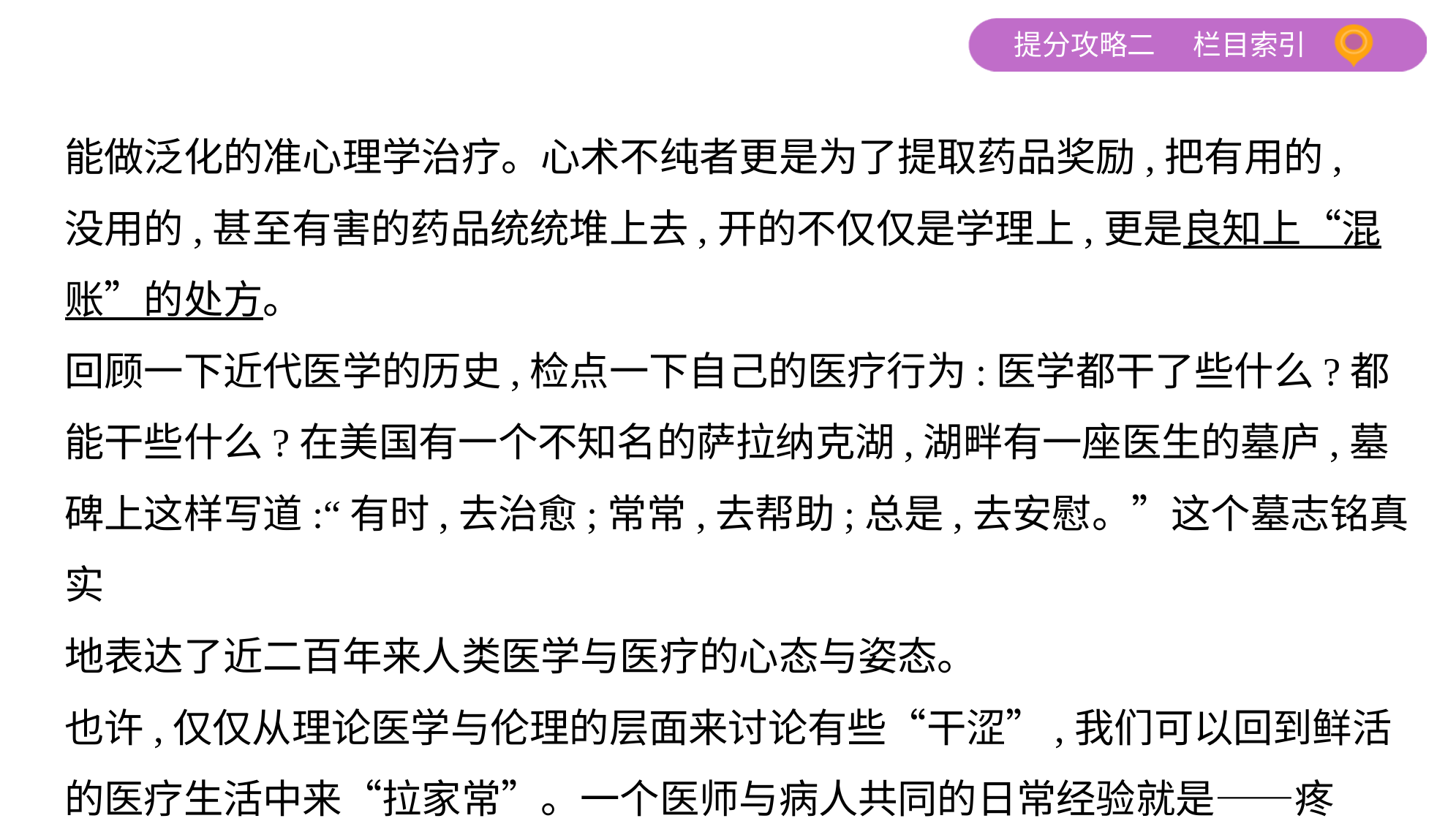

能做泛化的准心理学治疗。心术不纯者更是为了提取药品奖励,把有用的,
没用的,甚至有害的药品统统堆上去,开的不仅仅是学理上,更是良知上“混
账”的处方。
回顾一下近代医学的历史,检点一下自己的医疗行为:医学都干了些什么?都
能干些什么?在美国有一个不知名的萨拉纳克湖,湖畔有一座医生的墓庐,墓
碑上这样写道:“有时,去治愈;常常,去帮助;总是,去安慰。”这个墓志铭真实
地表达了近二百年来人类医学与医疗的心态与姿态。
也许,仅仅从理论医学与伦理的层面来讨论有些“干涩”,我们可以回到鲜活
的医疗生活中来“拉家常”。一个医师与病人共同的日常经验就是——疼